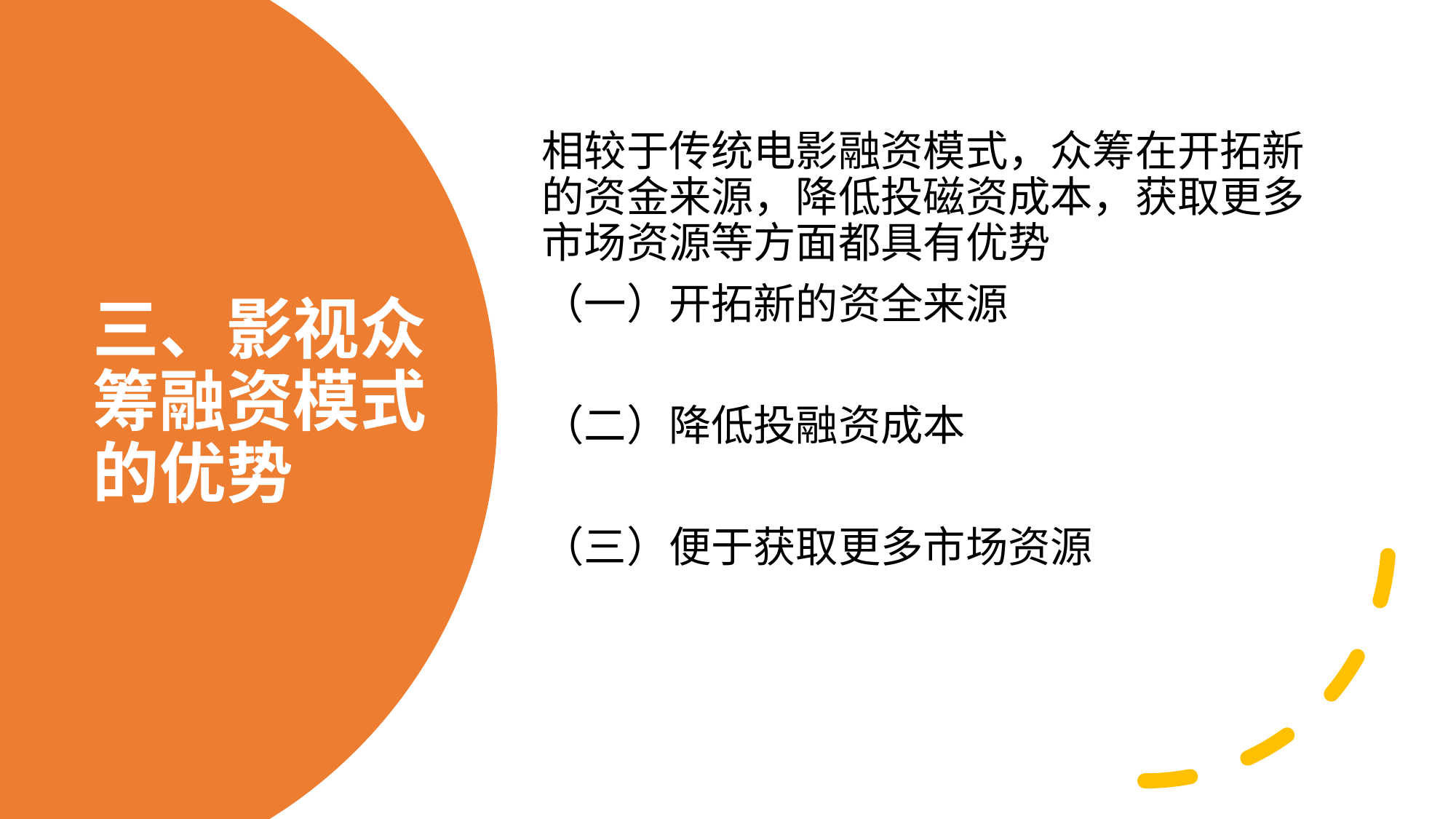

相较于传统电影融资模式，众筹在开拓新的资金来源，降低投磁资成本，获取更多市场资源等方面都具有优势
（一）开拓新的资全来源

（二）降低投融资成本

（三）便于获取更多市场资源

# 三、影视众筹融资模式的优势